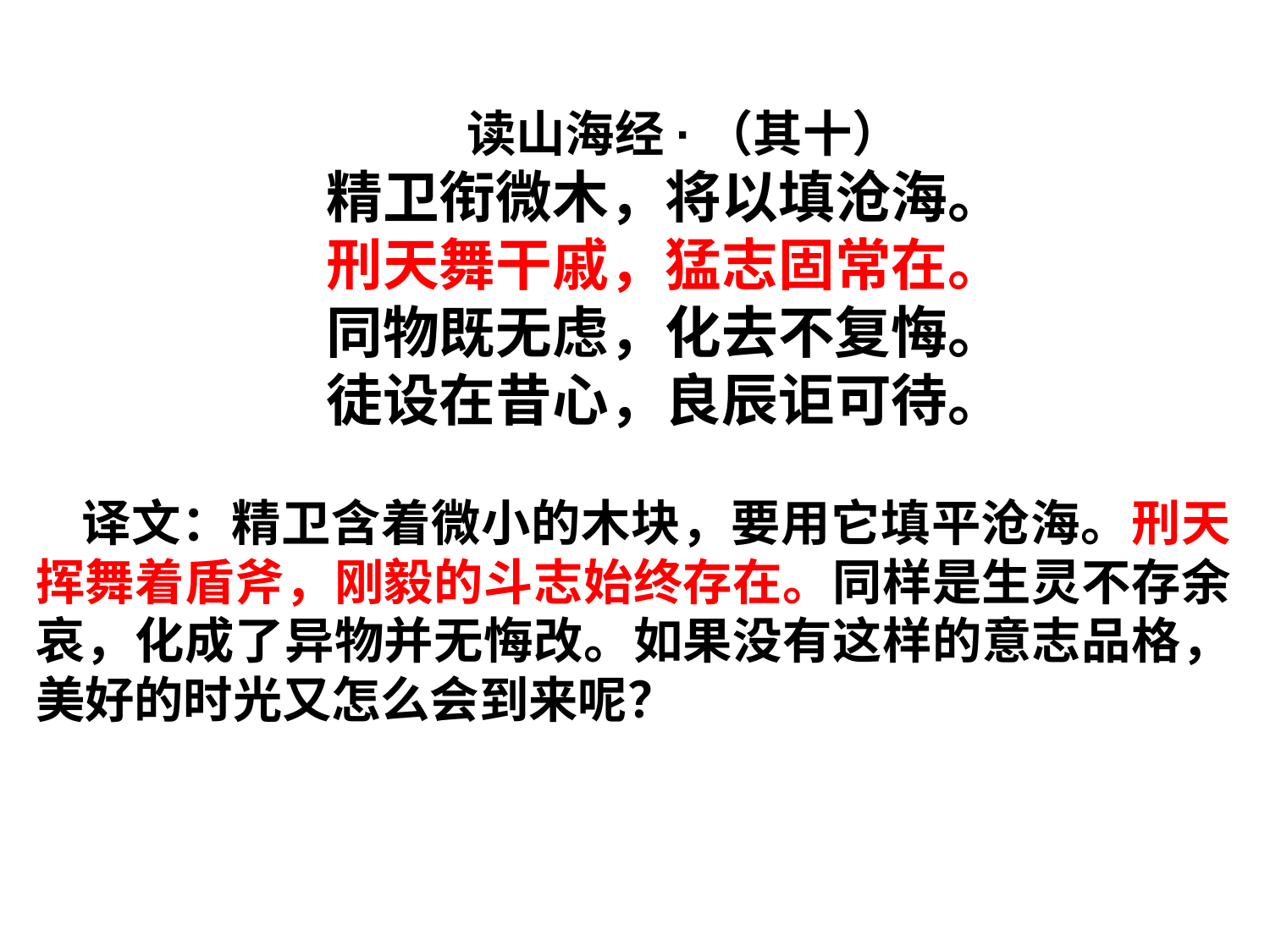

读山海经·（其十）
精卫衔微木，将以填沧海。
刑天舞干戚，猛志固常在。
同物既无虑，化去不复悔。
徒设在昔心，良辰讵可待。

译文：精卫含着微小的木块，要用它填平沧海。刑天挥舞着盾斧，刚毅的斗志始终存在。同样是生灵不存余哀，化成了异物并无悔改。如果没有这样的意志品格，美好的时光又怎么会到来呢？